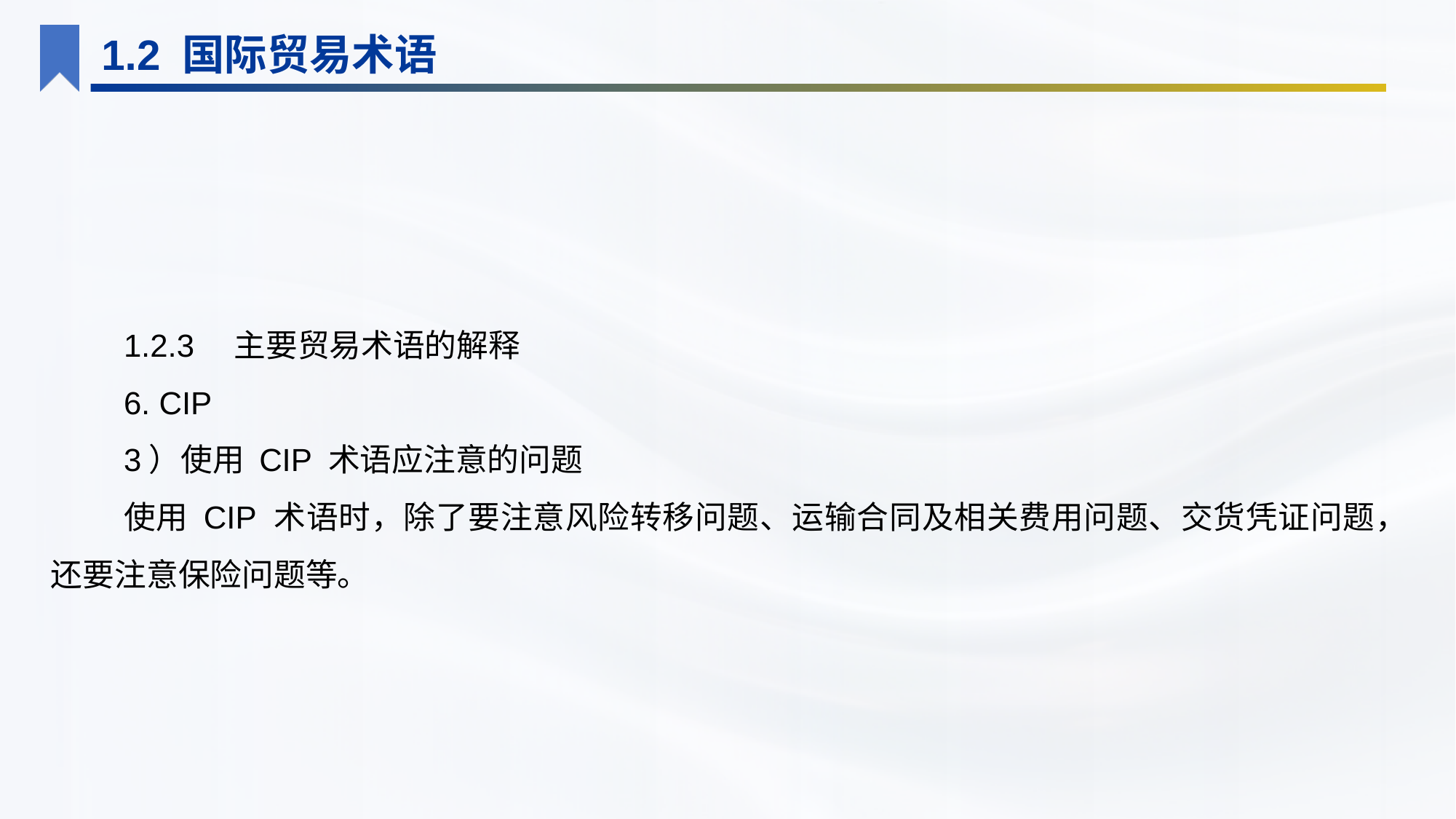

1.2 国际贸易术语
1.2.3　主要贸易术语的解释
6. CIP
3）使用 CIP 术语应注意的问题
使用 CIP 术语时，除了要注意风险转移问题、运输合同及相关费用问题、交货凭证问题，还要注意保险问题等。